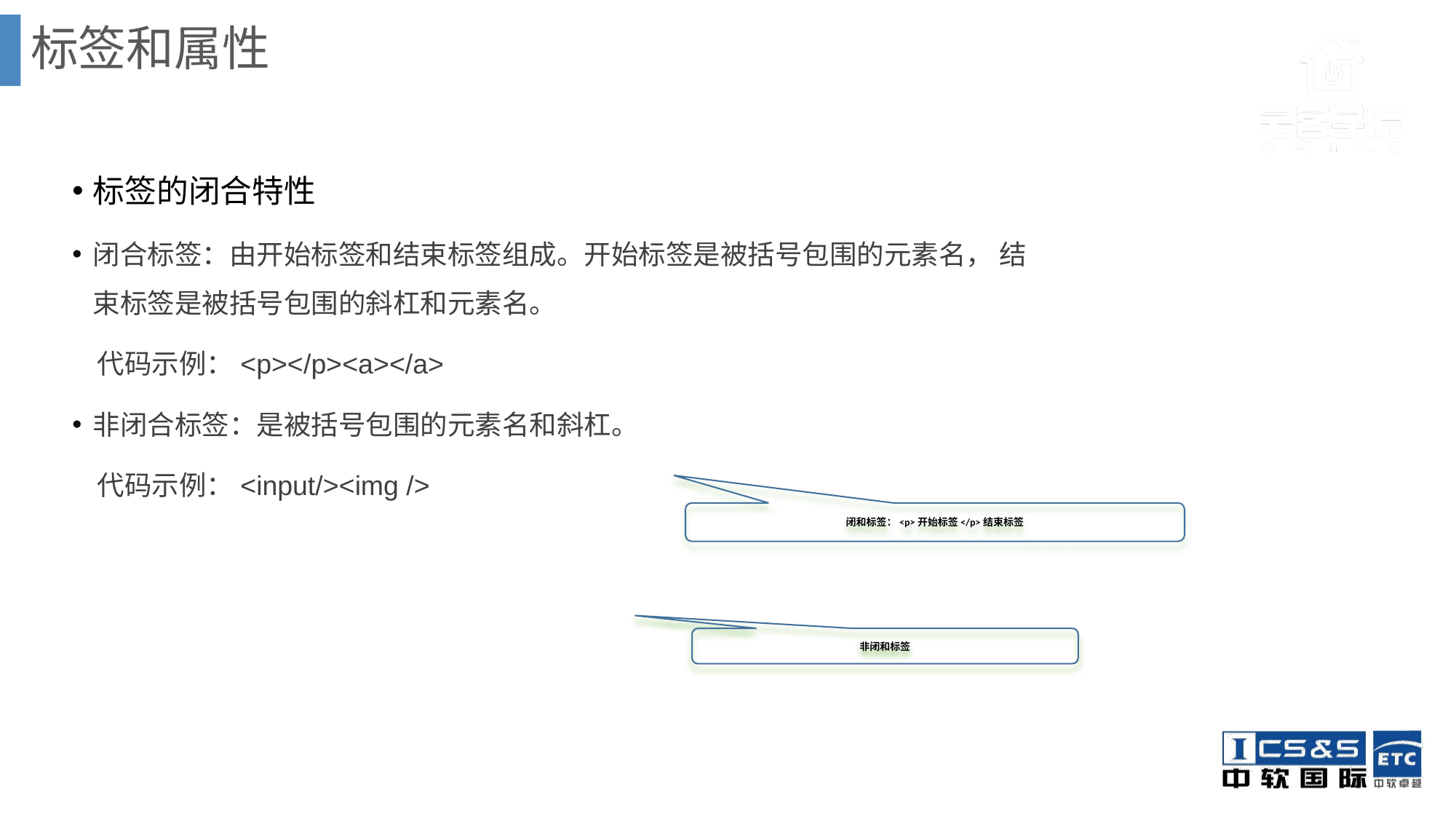

标签和属性

标签的闭合特性
闭合标签：由开始标签和结束标签组成。开始标签是被括号包围的元素名， 结束标签是被括号包围的斜杠和元素名。
   代码示例：<p></p><a></a>
非闭合标签：是被括号包围的元素名和斜杠。
   代码示例：<input/><img />

闭和标签：<p>开始标签</p>结束标签
非闭和标签